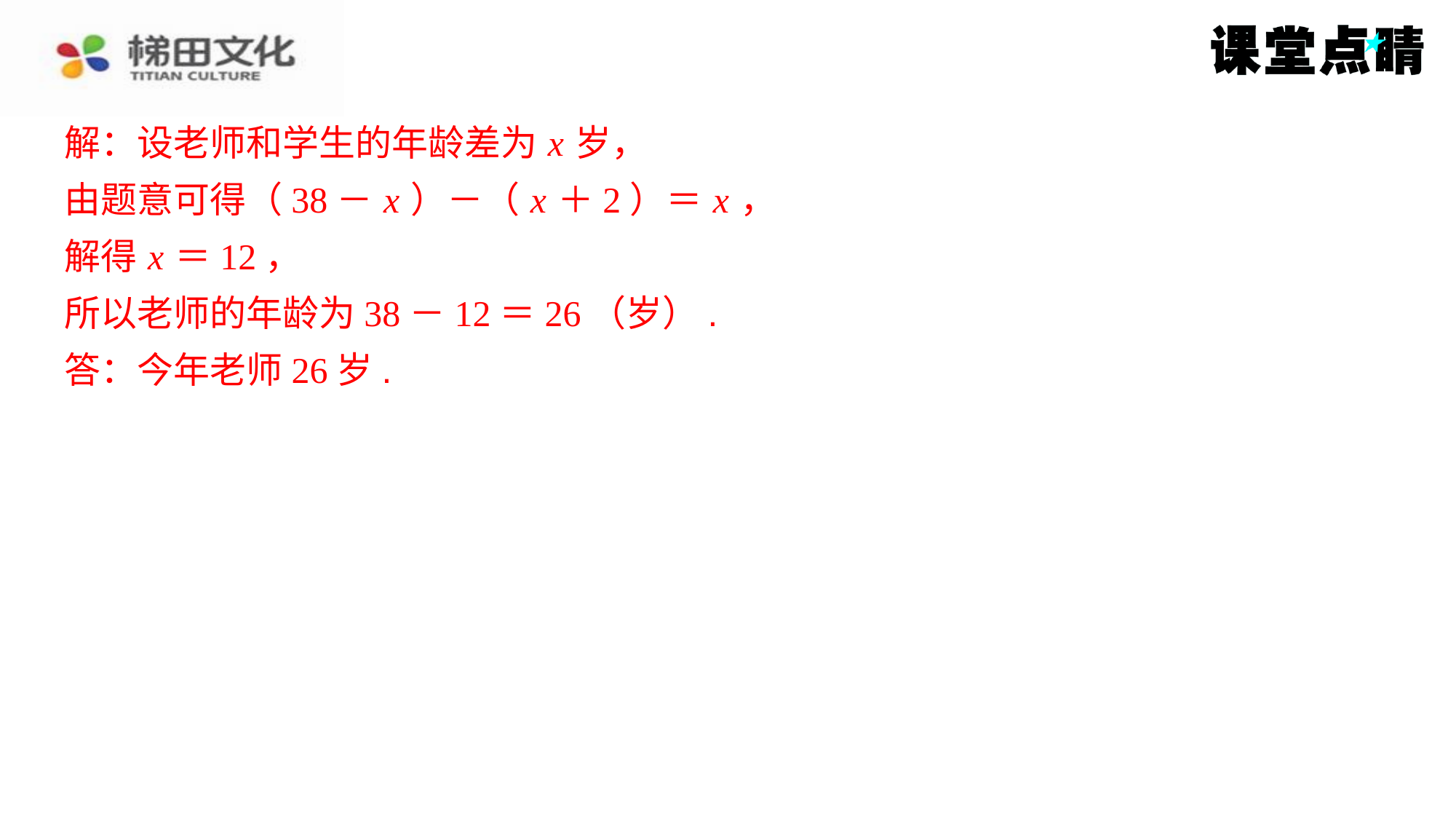

解：设老师和学生的年龄差为 x 岁，
解：设老师和学生的年龄差为 x 岁，
由题意可得（38－ x ）－（ x ＋2）＝ x ，
解得 x ＝12，
所以老师的年龄为38－12＝26（岁）.
答：今年老师26岁.
由题意可得（38－ x ）－（ x ＋2）＝ x ，
解得 x ＝12，
所以老师的年龄为38－12＝26（岁）.
答：今年老师26岁.